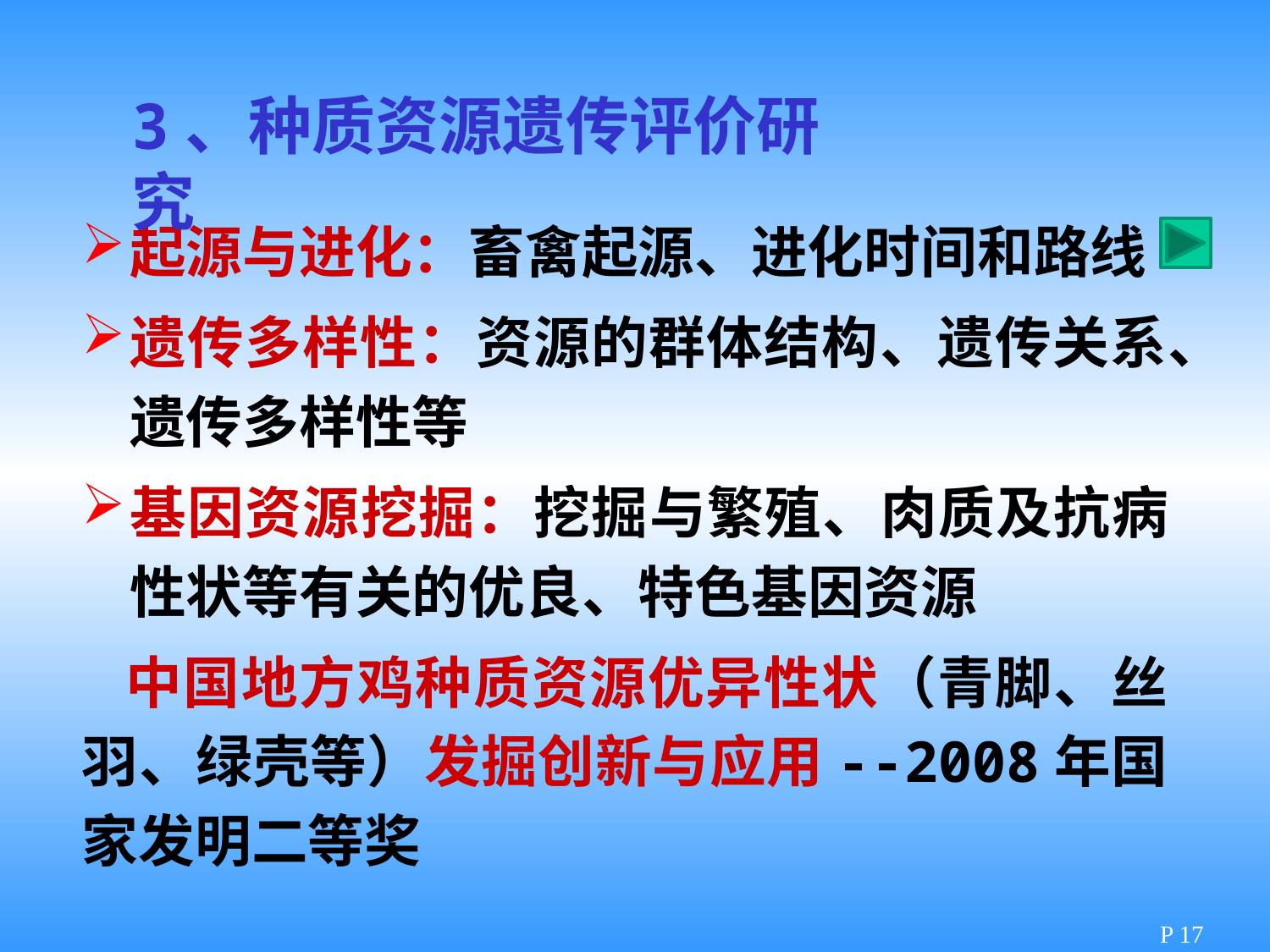

3、种质资源遗传评价研究
起源与进化：畜禽起源、进化时间和路线
遗传多样性：资源的群体结构、遗传关系、遗传多样性等
基因资源挖掘：挖掘与繁殖、肉质及抗病性状等有关的优良、特色基因资源
  中国地方鸡种质资源优异性状（青脚、丝羽、绿壳等）发掘创新与应用--2008年国家发明二等奖

P 17